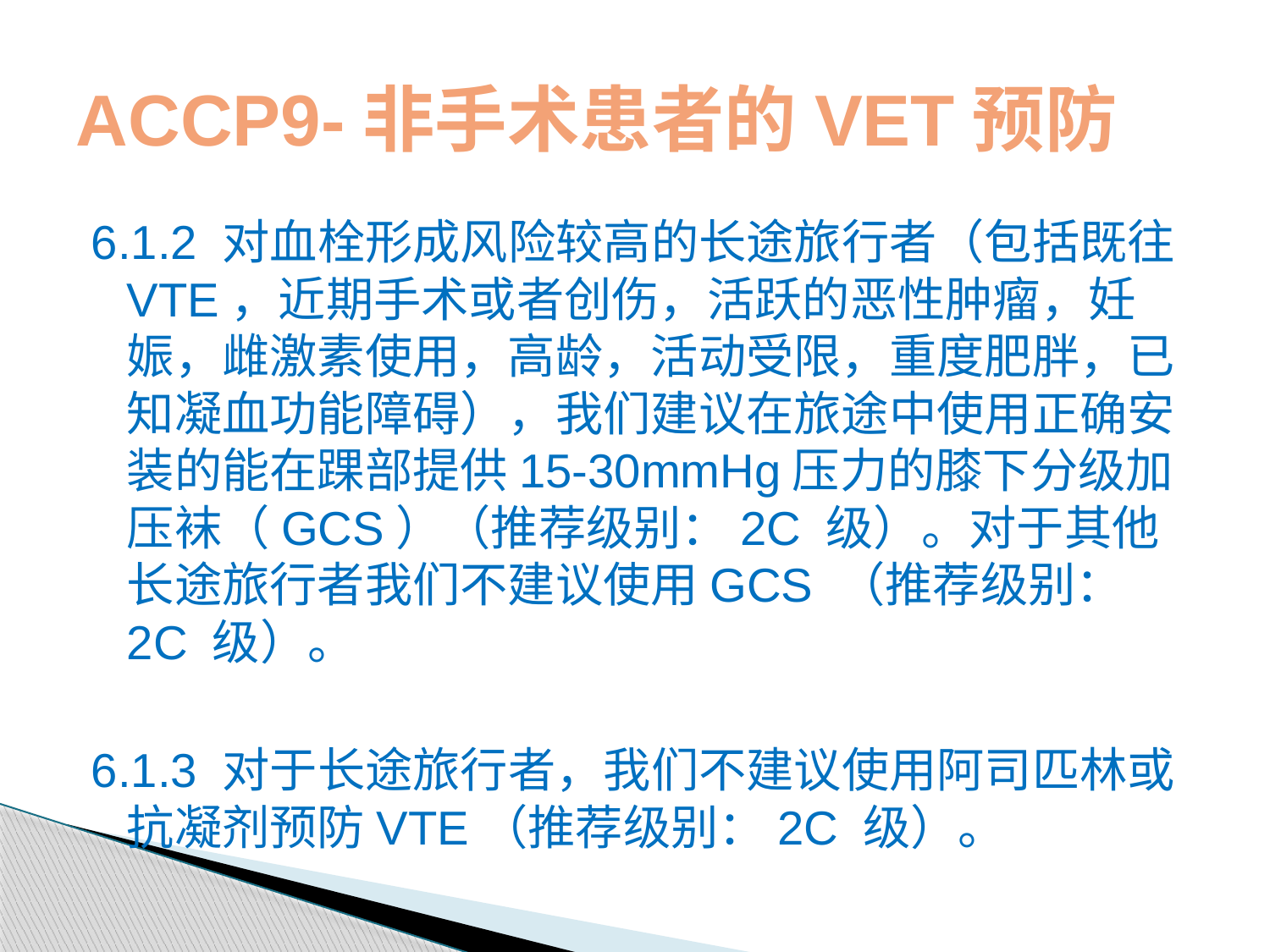

# ACCP9-非手术患者的VET预防
6.1.2 对血栓形成风险较高的长途旅行者（包括既往VTE，近期手术或者创伤，活跃的恶性肿瘤，妊娠，雌激素使用，高龄，活动受限，重度肥胖，已知凝血功能障碍），我们建议在旅途中使用正确安装的能在踝部提供15-30mmHg压力的膝下分级加压袜（GCS）（推荐级别：2C 级）。对于其他长途旅行者我们不建议使用GCS （推荐级别：2C 级）。

6.1.3 对于长途旅行者，我们不建议使用阿司匹林或抗凝剂预防VTE（推荐级别：2C 级）。